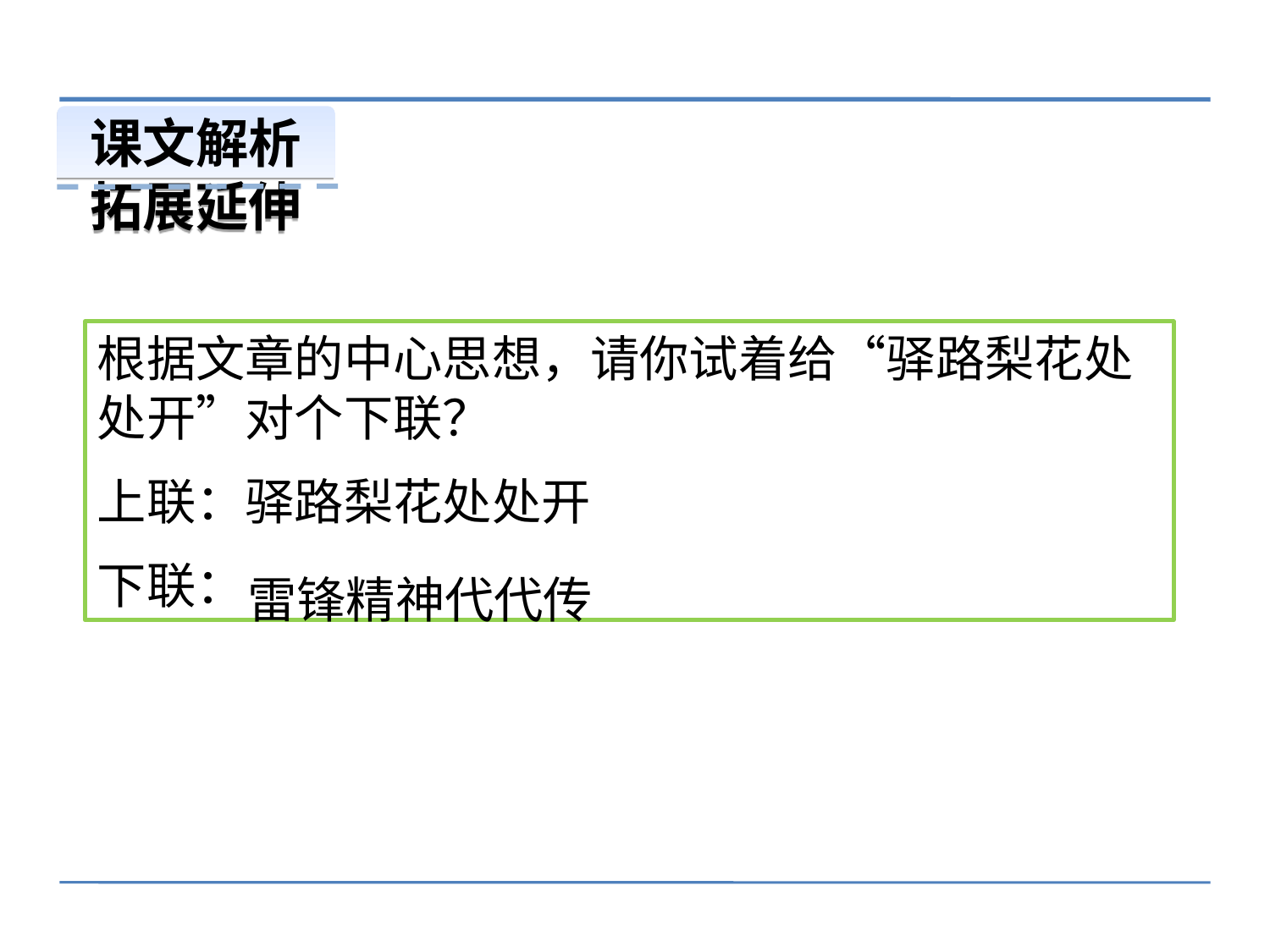

课文解析
拓展延伸

根据文章的中心思想，请你试着给“驿路梨花处处开”对个下联？
上联：驿路梨花处处开
下联：
雷锋精神代代传